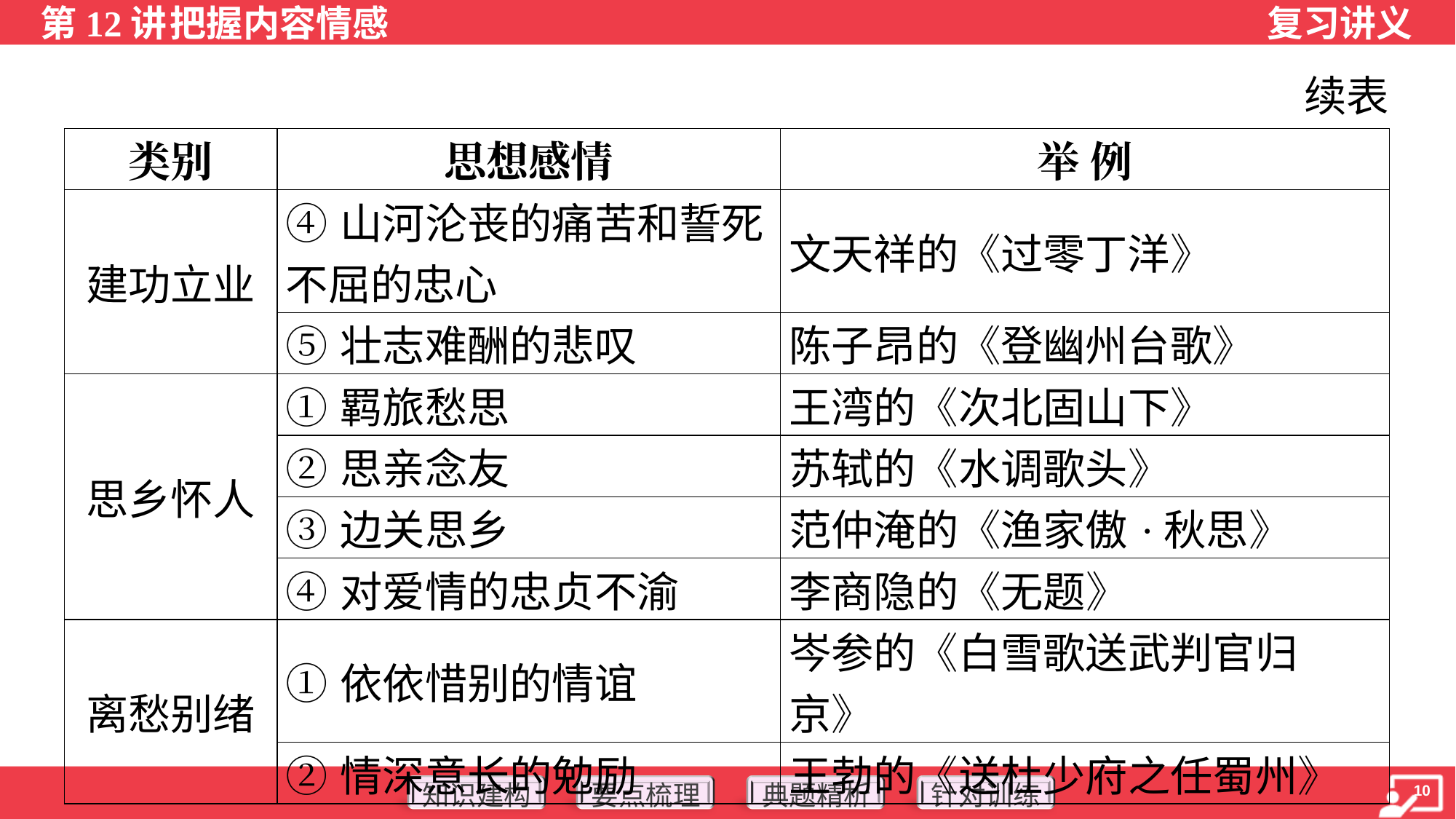

续表
| 类别 | 思想感情 | 举 例 |
| --- | --- | --- |
| 建功立业 | ④山河沦丧的痛苦和誓死 不屈的忠心 | 文天祥的《过零丁洋》 |
|  | ⑤壮志难酬的悲叹 | 陈子昂的《登幽州台歌》 |
| 思乡怀人 | ①羁旅愁思 | 王湾的《次北固山下》 |
|  | ②思亲念友 | 苏轼的《水调歌头》 |
|  | ③边关思乡 | 范仲淹的《渔家傲·秋思》 |
|  | ④对爱情的忠贞不渝 | 李商隐的《无题》 |
| 离愁别绪 | ①依依惜别的情谊 | 岑参的《白雪歌送武判官归 京》 |
|  | ②情深意长的勉励 | 王勃的《送杜少府之任蜀州》 |